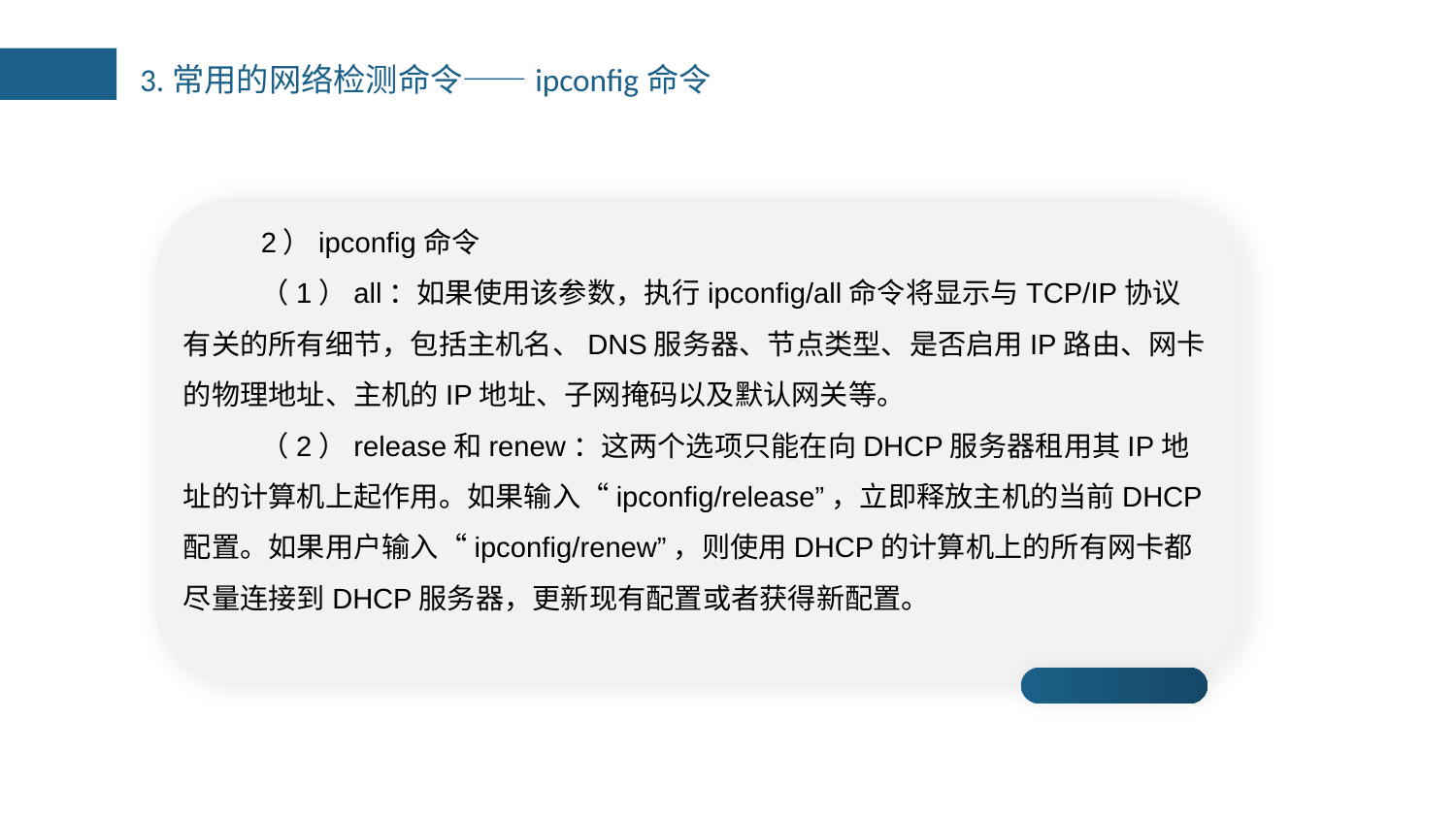

3.常用的网络检测命令——ipconfig命令

2）ipconfig命令
（1）all：如果使用该参数，执行ipconfig/all命令将显示与TCP/IP协议有关的所有细节，包括主机名、DNS服务器、节点类型、是否启用IP路由、网卡的物理地址、主机的IP地址、子网掩码以及默认网关等。
（2）release和renew：这两个选项只能在向DHCP服务器租用其IP地址的计算机上起作用。如果输入“ipconfig/release”，立即释放主机的当前DHCP配置。如果用户输入“ipconfig/renew”，则使用DHCP的计算机上的所有网卡都尽量连接到DHCP服务器，更新现有配置或者获得新配置。